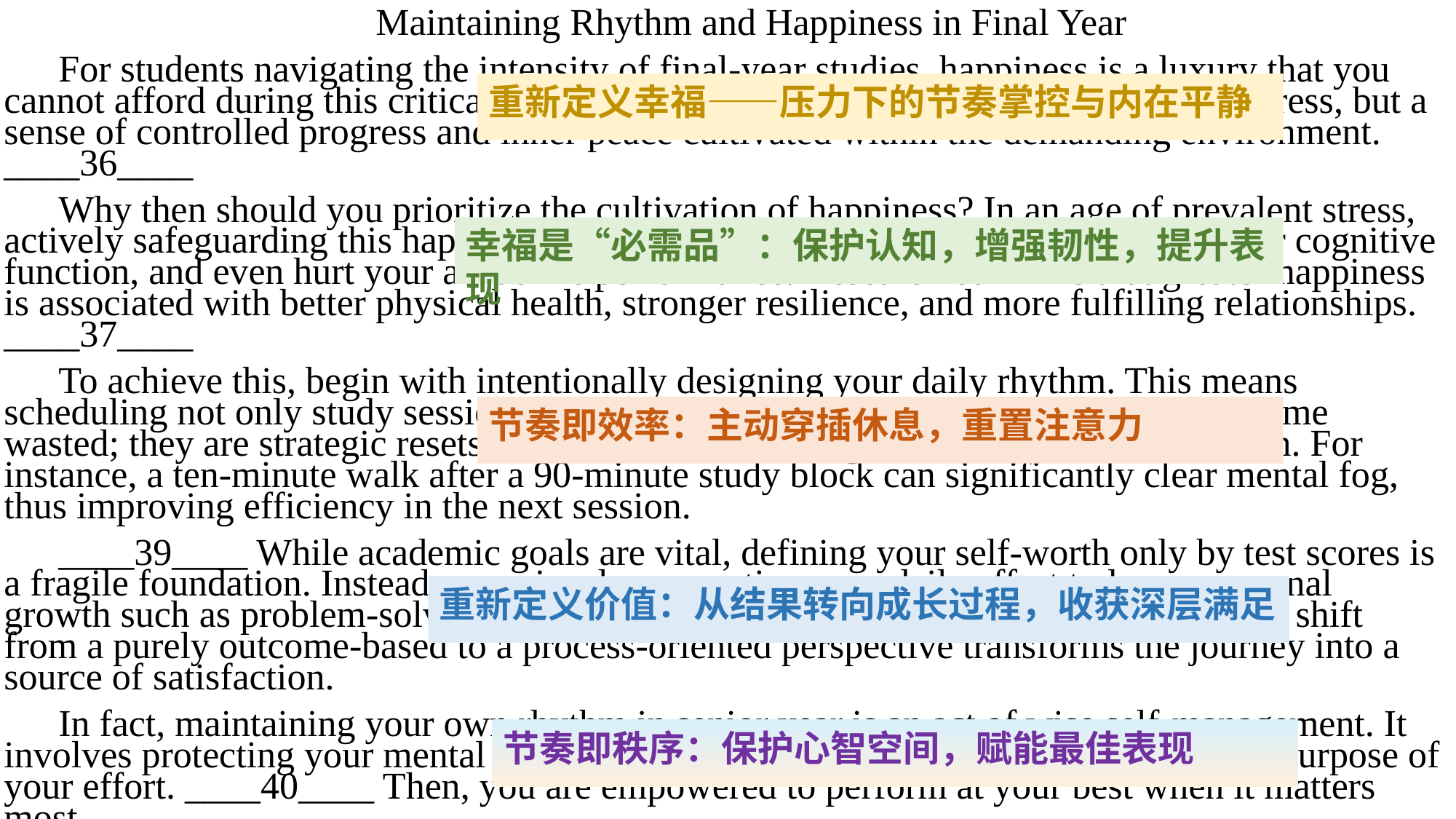

Maintaining Rhythm and Happiness in Final Year
For students navigating the intensity of final-year studies, happiness is a luxury that you cannot afford during this critical period. However, happiness is not the absence of stress, but a sense of controlled progress and inner peace cultivated within the demanding environment. ____36____
Why then should you prioritize the cultivation of happiness? In an age of prevalent stress, actively safeguarding this happiness is essential. Chronic anxiety and burnout impair cognitive function, and even hurt your academic performance. Research confirms that greater happiness is associated with better physical health, stronger resilience, and more fulfilling relationships. ____37____
To achieve this, begin with intentionally designing your daily rhythm. This means scheduling not only study sessions but also breaks. ____38____ These acts are not time wasted; they are strategic resets that prevent mental fatigue and sustain concentration. For instance, a ten-minute walk after a 90-minute study block can significantly clear mental fog, thus improving efficiency in the next session.
____39____ While academic goals are vital, defining your self-worth only by test scores is a fragile foundation. Instead, consciously connecting your daily effort to larger personal growth such as problem-solving skills fosters a better sense of accomplishment. This shift from a purely outcome-based to a process-oriented perspective transforms the journey into a source of satisfaction.
In fact, maintaining your own rhythm in senior year is an act of wise self-management. It involves protecting your mental space through structured balance and reframing the purpose of your effort. ____40____ Then, you are empowered to perform at your best when it matters most.
重新定义幸福——压力下的节奏掌控与内在平静
幸福是“必需品”：保护认知，增强韧性，提升表现
节奏即效率：主动穿插休息，重置注意力
重新定义价值：从结果转向成长过程，收获深层满足
节奏即秩序：保护心智空间，赋能最佳表现